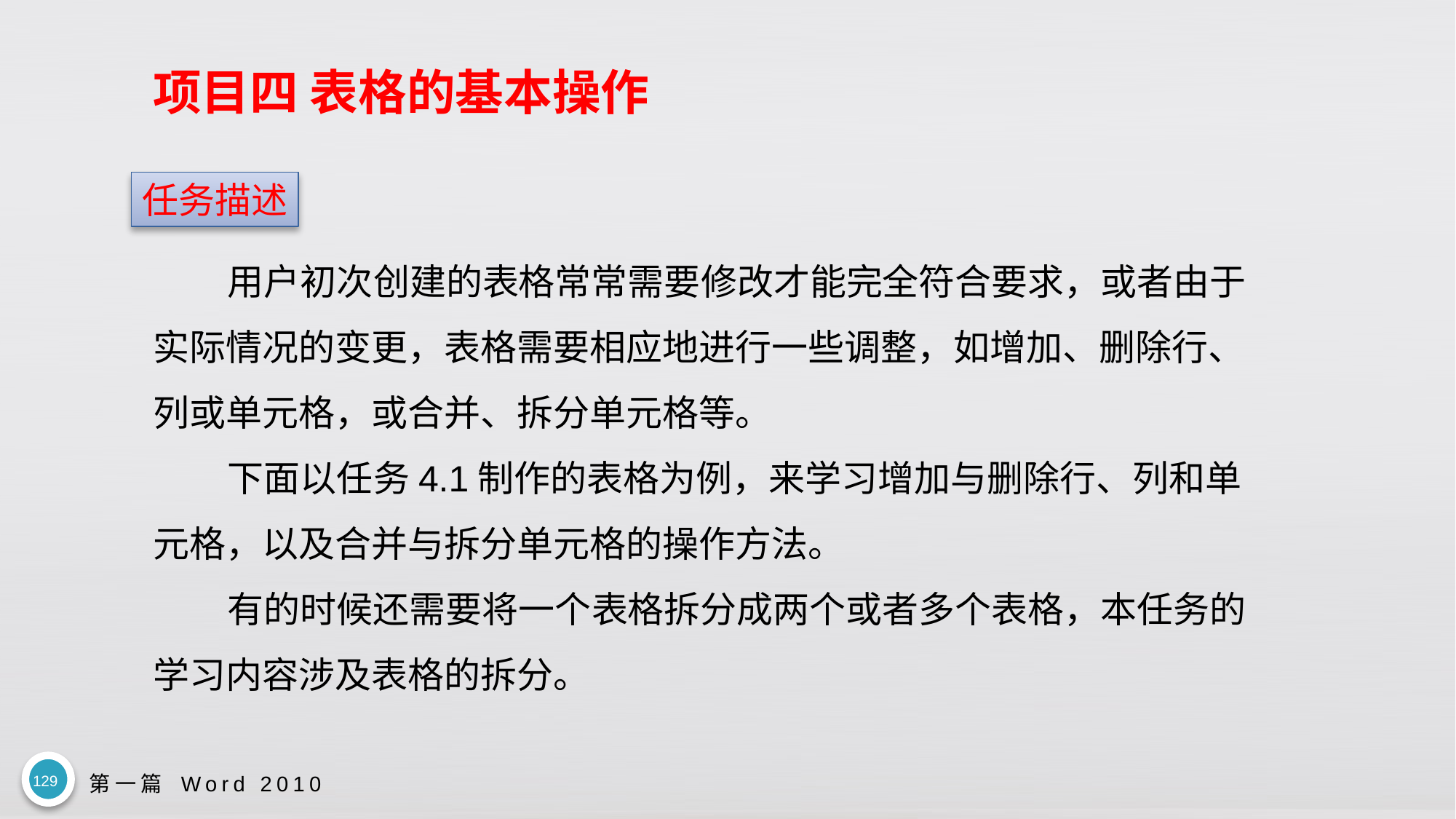

# 项目四 表格的基本操作
任务描述
用户初次创建的表格常常需要修改才能完全符合要求，或者由于实际情况的变更，表格需要相应地进行一些调整，如增加、删除行、列或单元格，或合并、拆分单元格等。
下面以任务4.1制作的表格为例，来学习增加与删除行、列和单元格，以及合并与拆分单元格的操作方法。
有的时候还需要将一个表格拆分成两个或者多个表格，本任务的学习内容涉及表格的拆分。
129